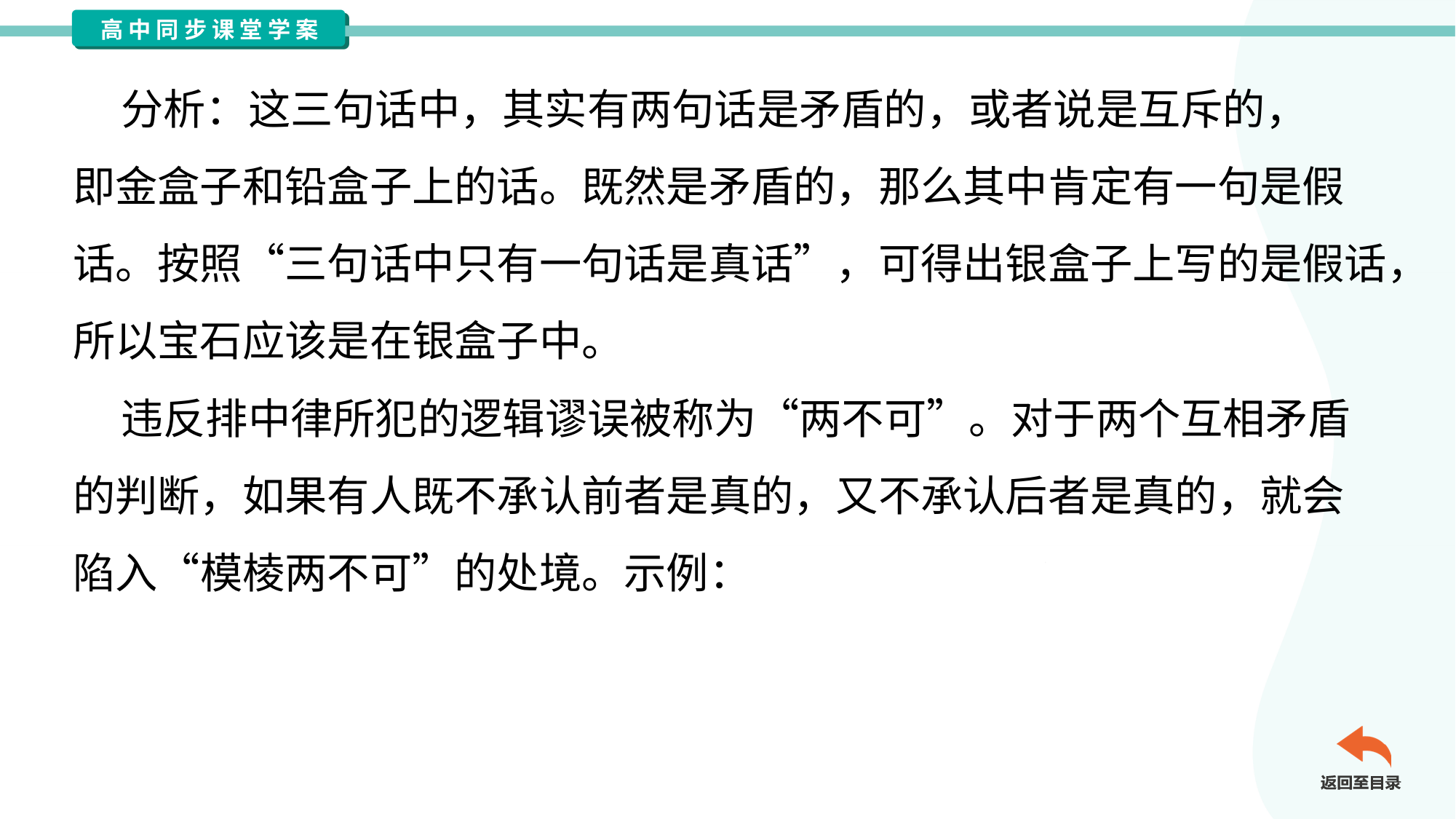

分析：这三句话中，其实有两句话是矛盾的，或者说是互斥的，
即金盒子和铅盒子上的话。既然是矛盾的，那么其中肯定有一句是假
话。按照“三句话中只有一句话是真话”，可得出银盒子上写的是假话，
所以宝石应该是在银盒子中。
    违反排中律所犯的逻辑谬误被称为“两不可”。对于两个互相矛盾
的判断，如果有人既不承认前者是真的，又不承认后者是真的，就会
陷入“模棱两不可”的处境。示例：